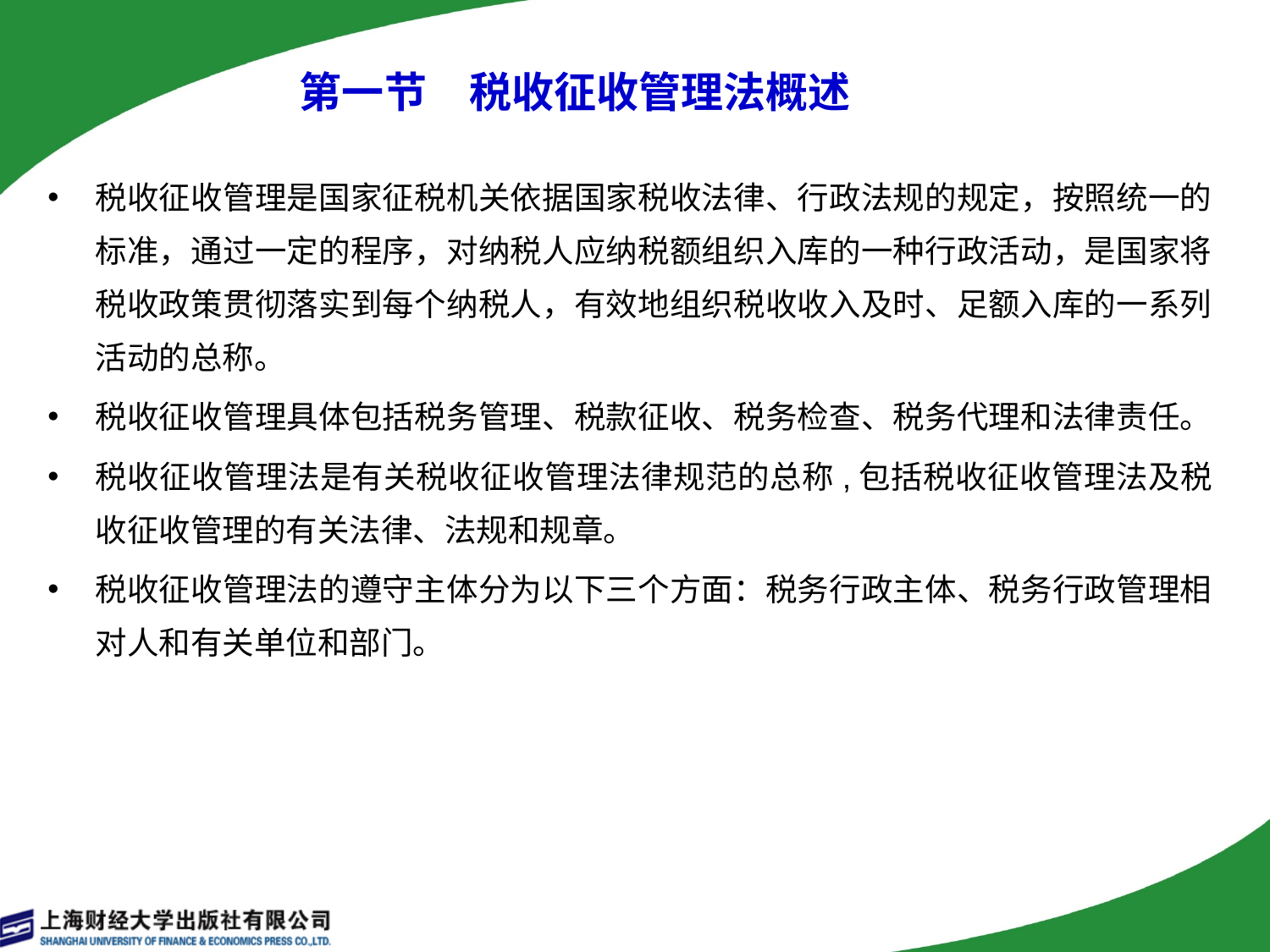

# 第一节　税收征收管理法概述
税收征收管理是国家征税机关依据国家税收法律、行政法规的规定，按照统一的标准，通过一定的程序，对纳税人应纳税额组织入库的一种行政活动，是国家将税收政策贯彻落实到每个纳税人，有效地组织税收收入及时、足额入库的一系列活动的总称。
税收征收管理具体包括税务管理、税款征收、税务检查、税务代理和法律责任。
税收征收管理法是有关税收征收管理法律规范的总称,包括税收征收管理法及税收征收管理的有关法律、法规和规章。
税收征收管理法的遵守主体分为以下三个方面：税务行政主体、税务行政管理相对人和有关单位和部门。